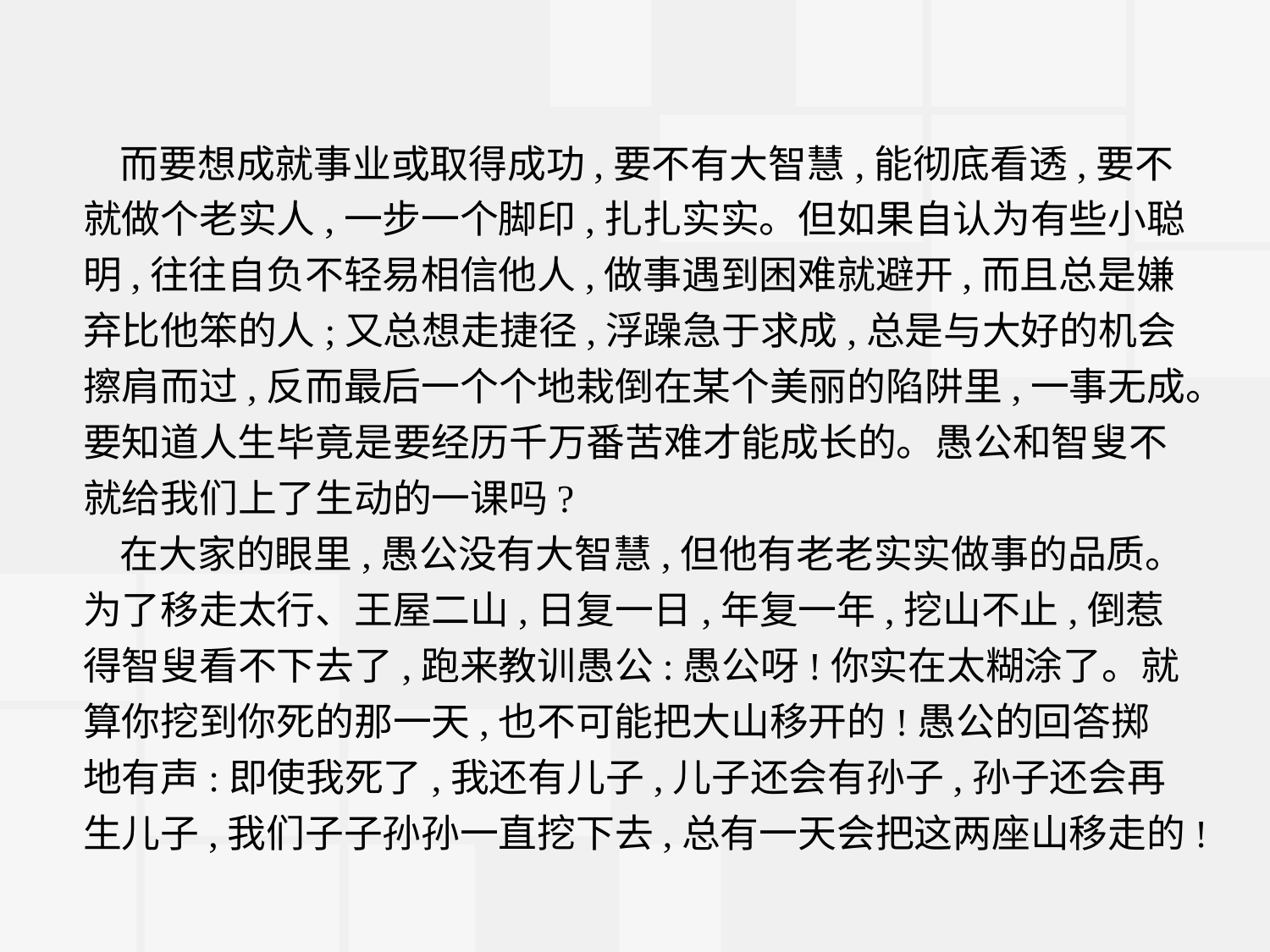

而要想成就事业或取得成功,要不有大智慧,能彻底看透,要不就做个老实人,一步一个脚印,扎扎实实。但如果自认为有些小聪明,往往自负不轻易相信他人,做事遇到困难就避开,而且总是嫌弃比他笨的人;又总想走捷径,浮躁急于求成,总是与大好的机会擦肩而过,反而最后一个个地栽倒在某个美丽的陷阱里,一事无成。要知道人生毕竟是要经历千万番苦难才能成长的。愚公和智叟不就给我们上了生动的一课吗?
在大家的眼里,愚公没有大智慧,但他有老老实实做事的品质。为了移走太行、王屋二山,日复一日,年复一年,挖山不止,倒惹得智叟看不下去了,跑来教训愚公:愚公呀!你实在太糊涂了。就算你挖到你死的那一天,也不可能把大山移开的!愚公的回答掷地有声:即使我死了,我还有儿子,儿子还会有孙子,孙子还会再生儿子,我们子子孙孙一直挖下去,总有一天会把这两座山移走的!